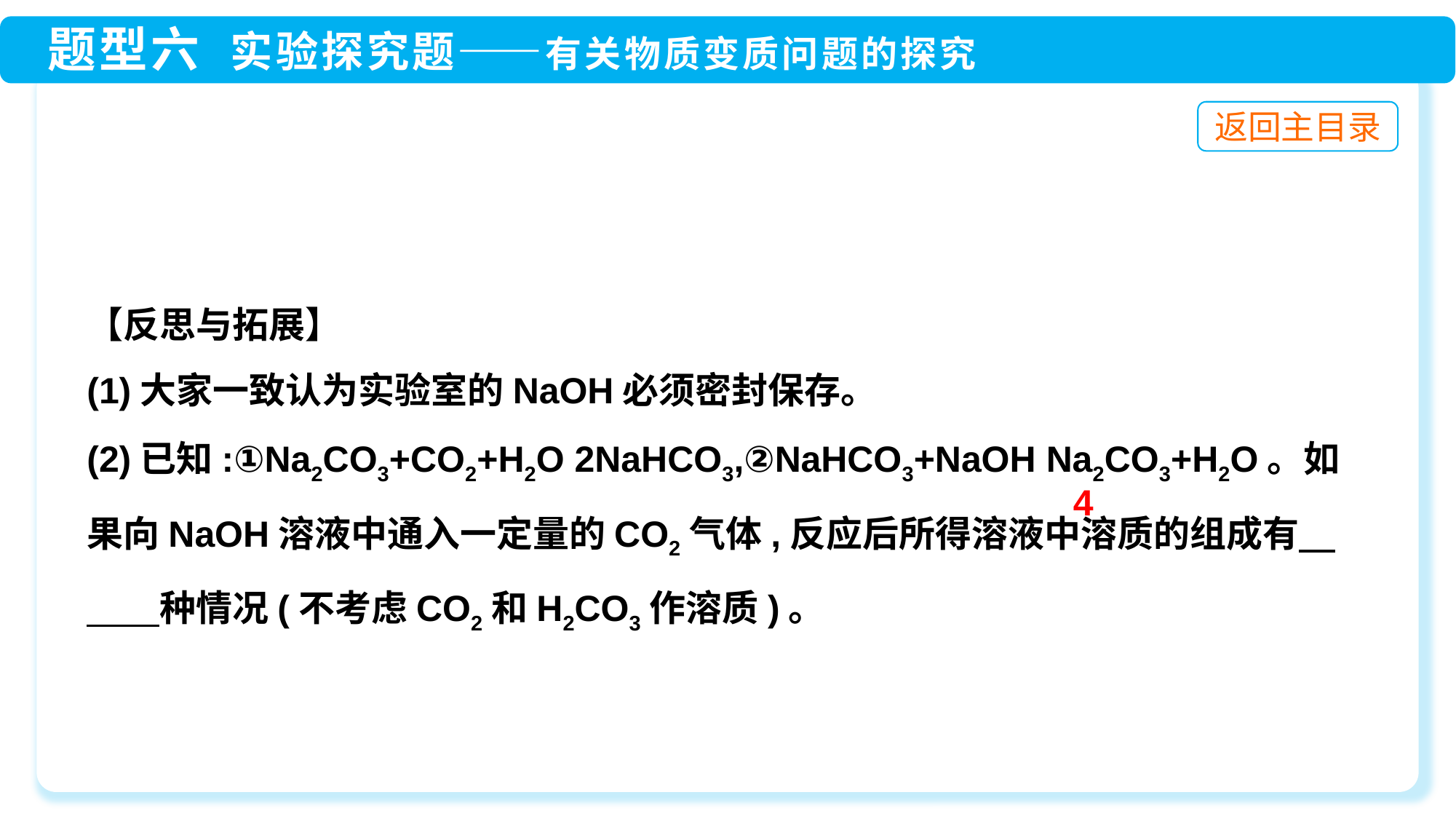

【反思与拓展】
(1)大家一致认为实验室的NaOH必须密封保存。
(2)已知:①Na2CO3+CO2+H2O 2NaHCO3,②NaHCO3+NaOH Na2CO3+H2O。如果向NaOH溶液中通入一定量的CO2气体,反应后所得溶液中溶质的组成有　　　种情况(不考虑CO2和H2CO3作溶质)。
4